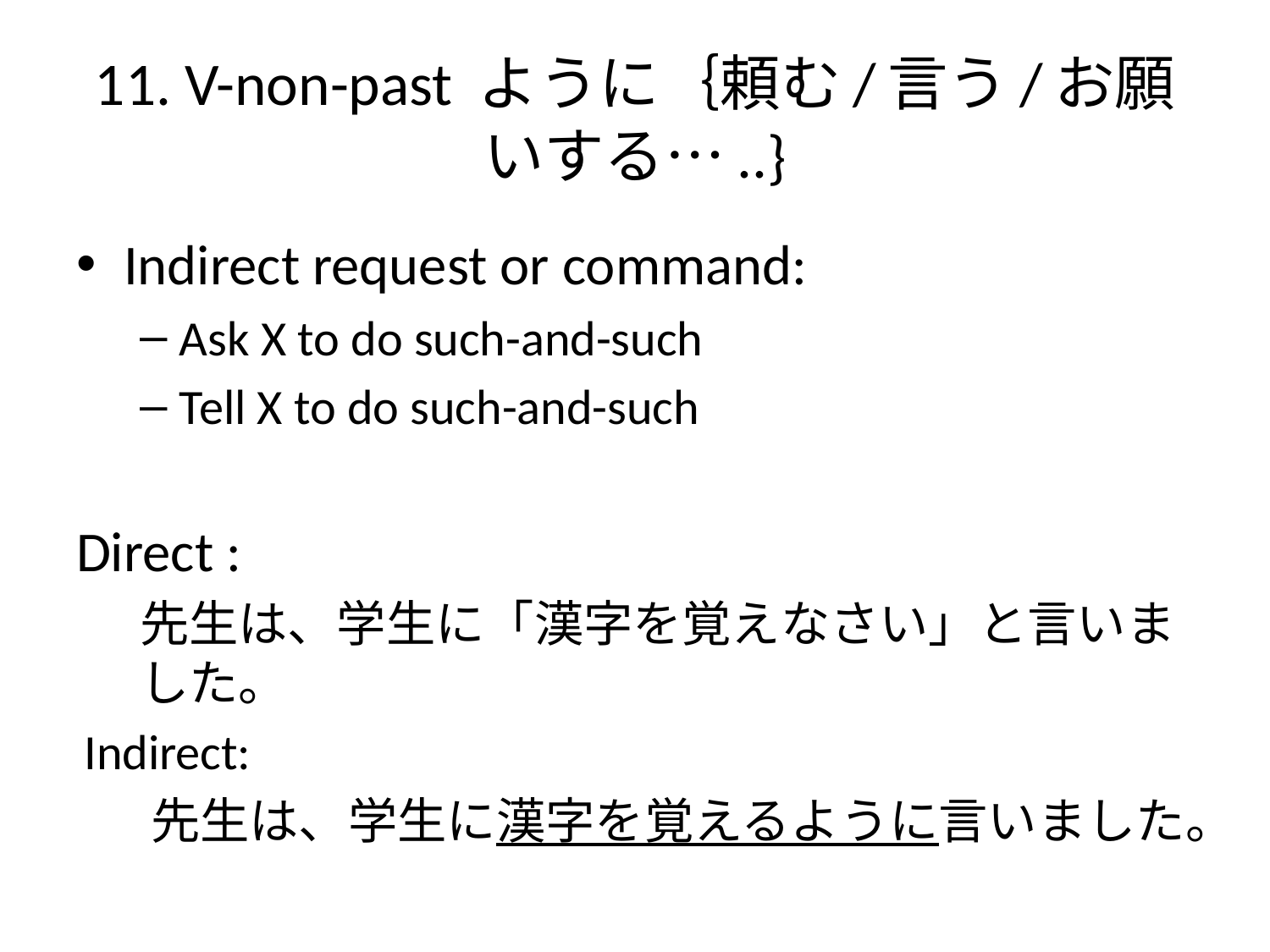

# 11. V-non-past ように｛頼む/言う/お願いする…..}
Indirect request or command:
Ask X to do such-and-such
Tell X to do such-and-such

Direct :
先生は、学生に「漢字を覚えなさい」と言いました。
Indirect:
     先生は、学生に漢字を覚えるように言いました。